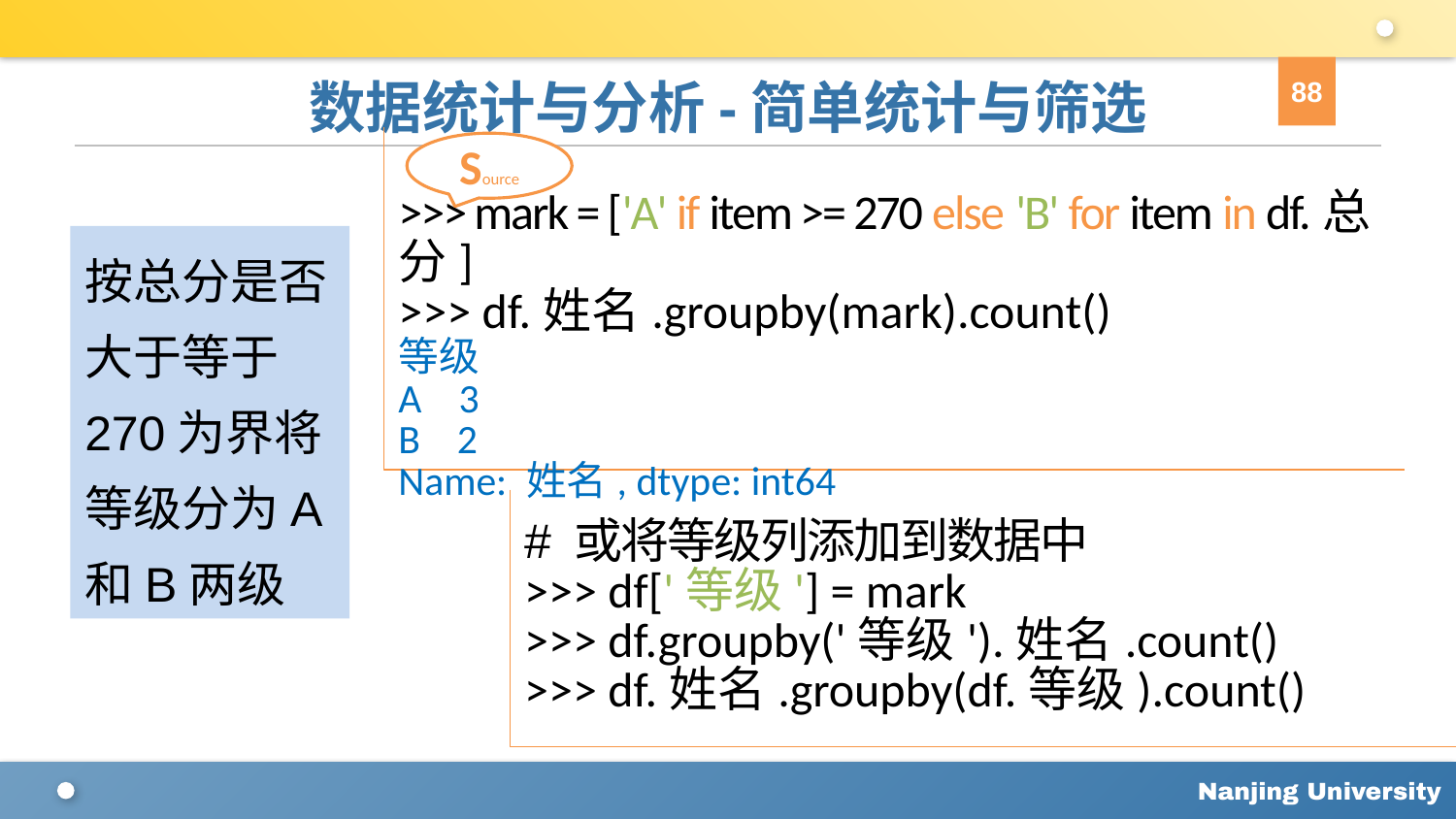

88
# 数据统计与分析-简单统计与筛选

>>> mark = ['A' if item >= 270 else 'B' for item in df.总分]
>>> df.姓名.groupby(mark).count()
等级
A    3
B    2
Name: 姓名, dtype: int64

Source
按总分是否大于等于270为界将等级分为A和B两级
# 或将等级列添加到数据中
>>> df['等级'] = mark
>>> df.groupby('等级').姓名.count()
>>> df.姓名.groupby(df.等级).count()